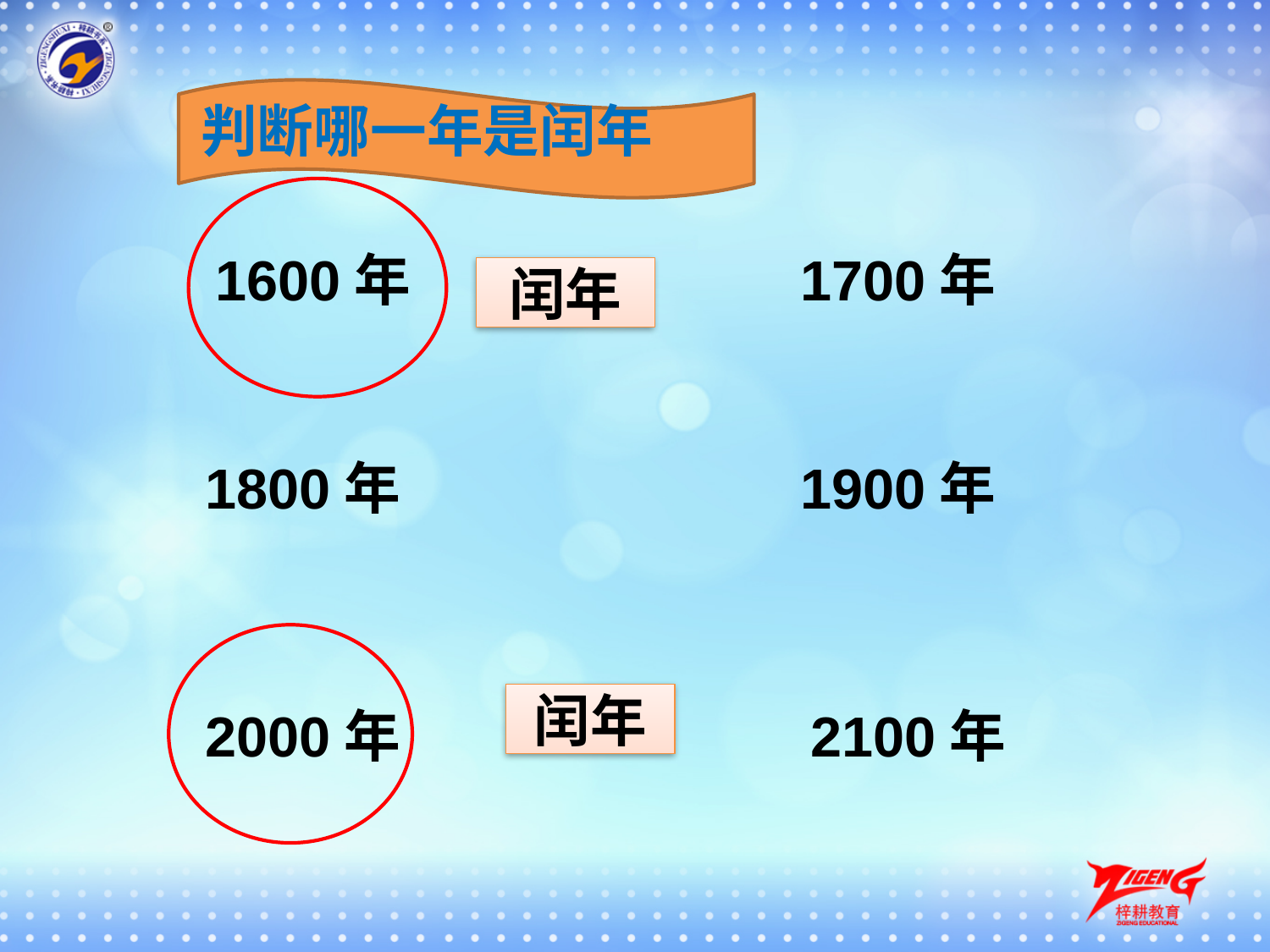

判断哪一年是闰年

闰年
1600年
1700年
1800年
1900年

闰年
2000年
2100年